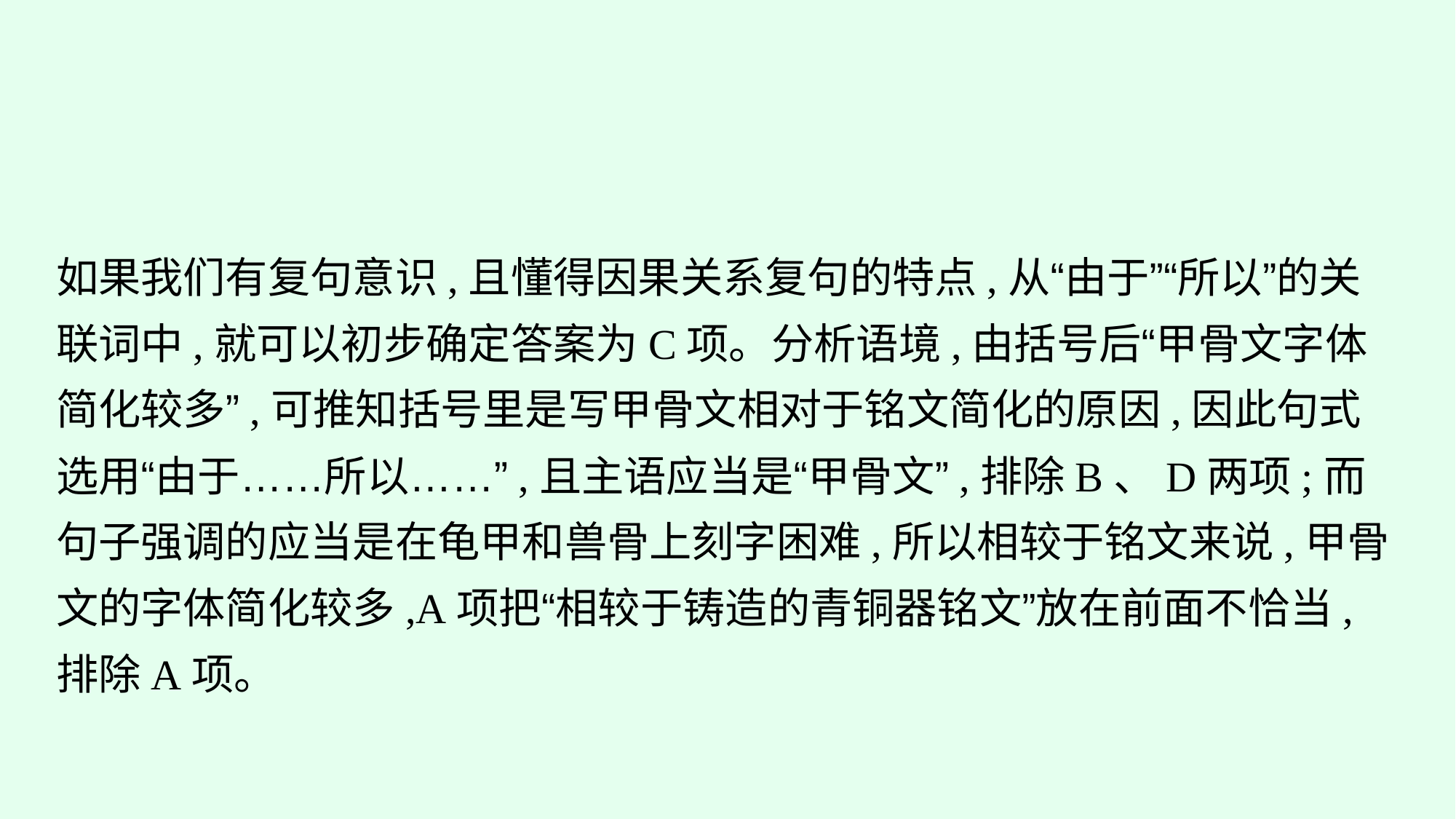

如果我们有复句意识,且懂得因果关系复句的特点,从“由于”“所以”的关联词中,就可以初步确定答案为C项。分析语境,由括号后“甲骨文字体简化较多”,可推知括号里是写甲骨文相对于铭文简化的原因,因此句式选用“由于……所以……”,且主语应当是“甲骨文”,排除B、D两项;而句子强调的应当是在龟甲和兽骨上刻字困难,所以相较于铭文来说,甲骨文的字体简化较多,A项把“相较于铸造的青铜器铭文”放在前面不恰当,排除A项。